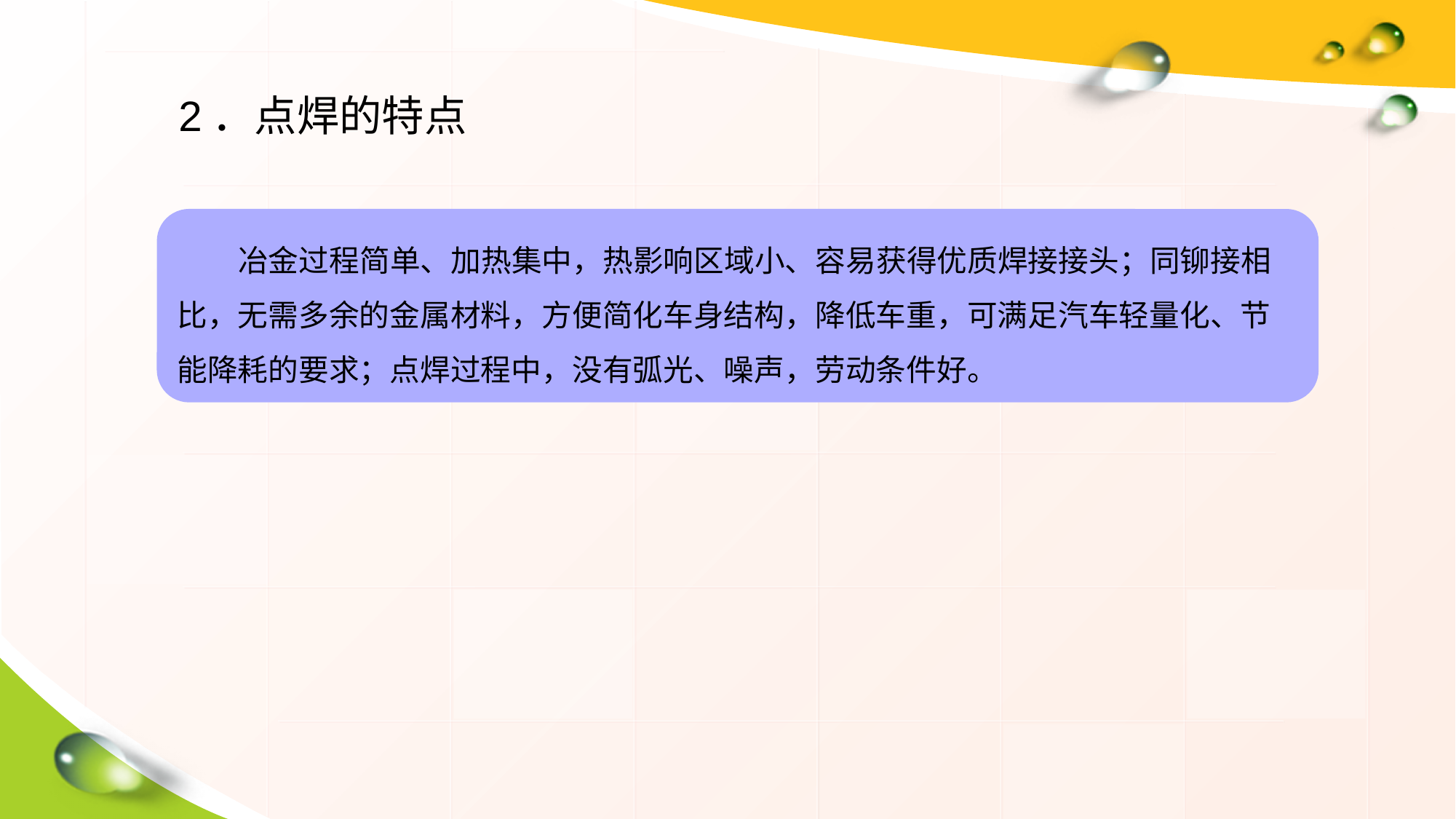

2．点焊的特点
        冶金过程简单、加热集中，热影响区域小、容易获得优质焊接接头；同铆接相比，无需多余的金属材料，方便简化车身结构，降低车重，可满足汽车轻量化、节能降耗的要求；点焊过程中，没有弧光、噪声，劳动条件好。